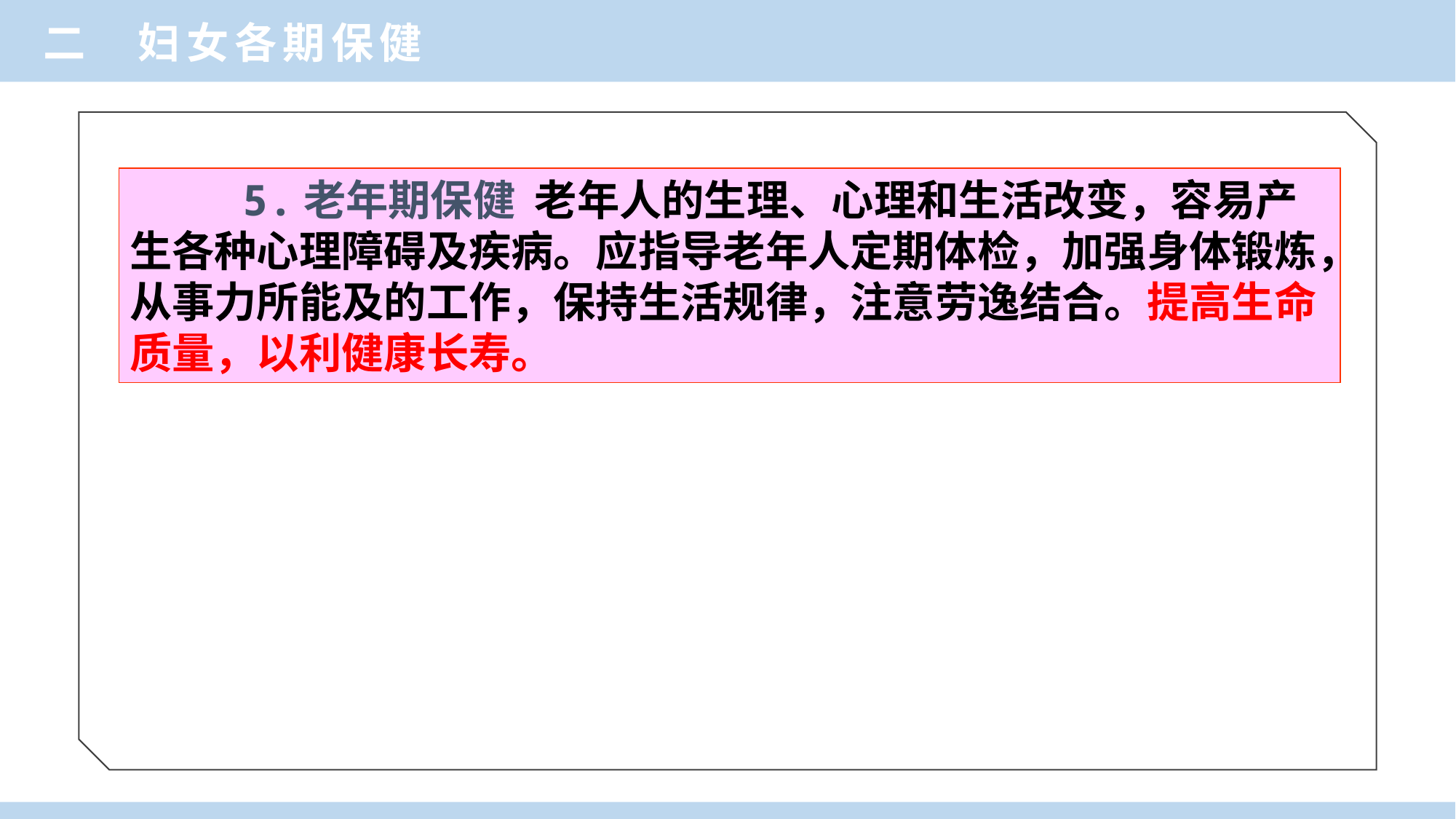

二   妇女各期保健

   5.老年期保健  老年人的生理、心理和生活改变，容易产生各种心理障碍及疾病。应指导老年人定期体检，加强身体锻炼，从事力所能及的工作，保持生活规律，注意劳逸结合。提高生命质量，以利健康长寿。